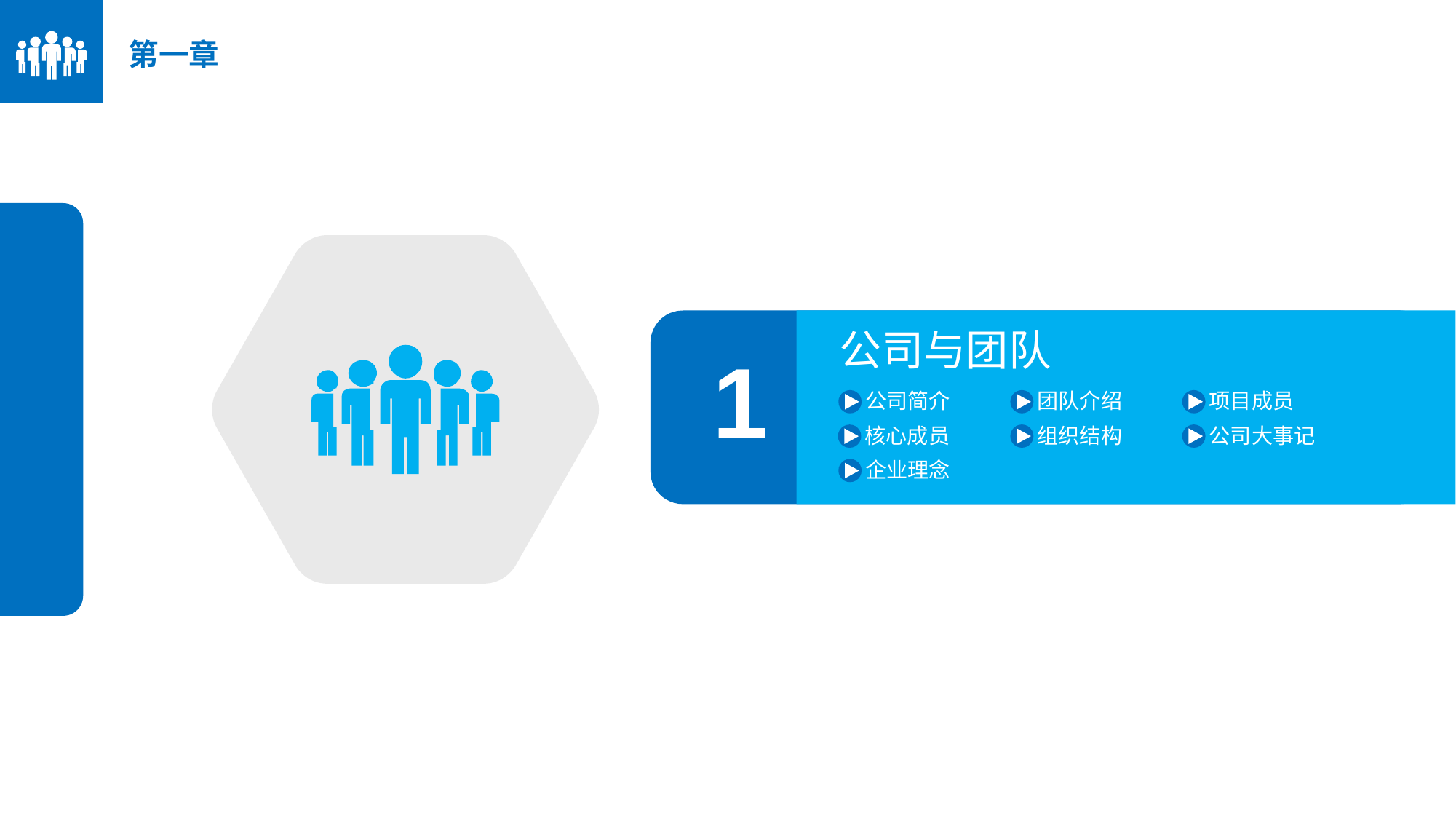

第一章

公司与团队
1

公司简介

团队介绍

项目成员

组织结构

公司大事记

核心成员

企业理念